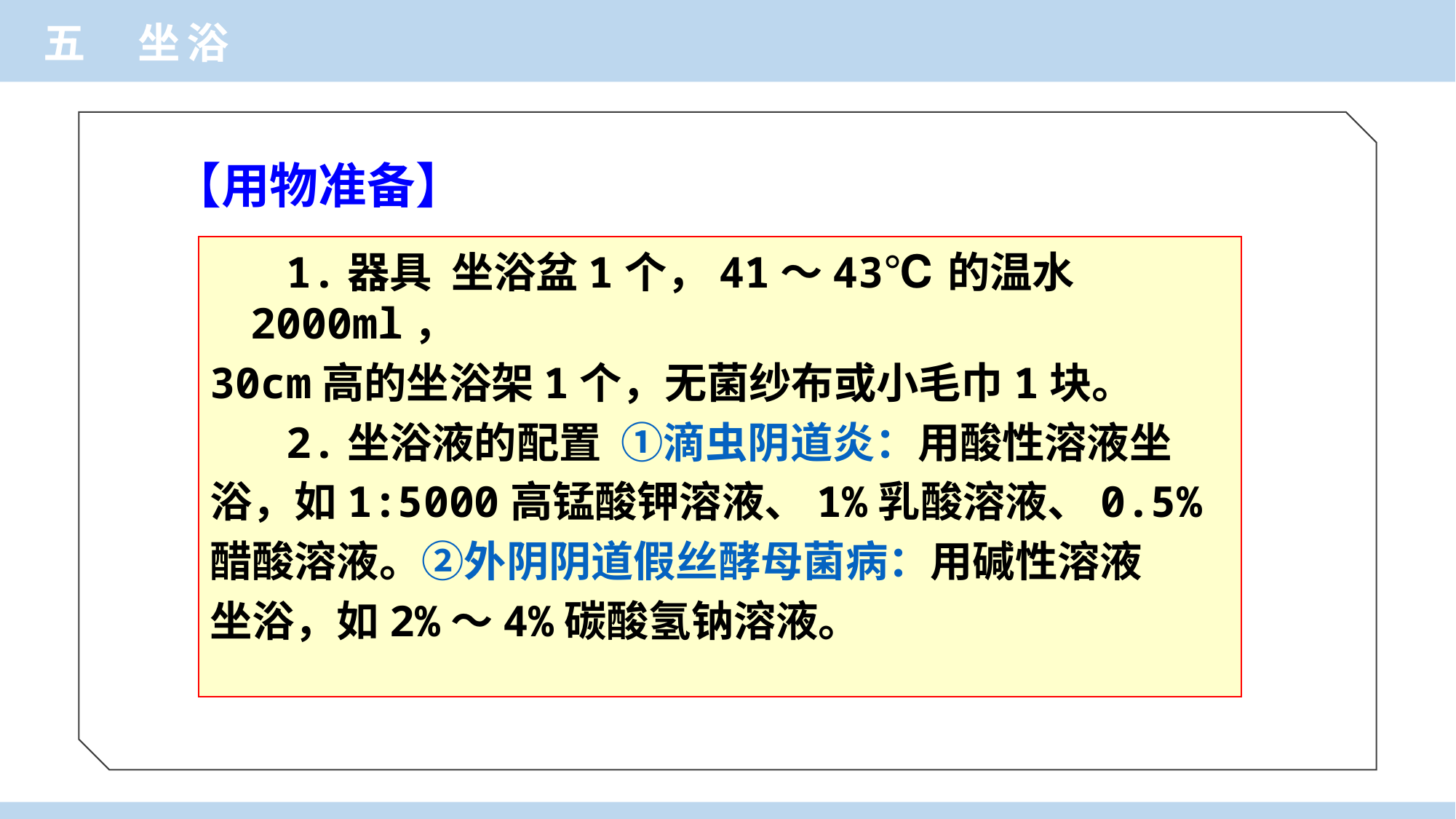

五   坐浴

 【用物准备】
   1.器具  坐浴盆1个，41～43℃的温水2000ml，
30cm高的坐浴架1个，无菌纱布或小毛巾1块。
   2.坐浴液的配置  ①滴虫阴道炎：用酸性溶液坐
浴，如1:5000高锰酸钾溶液、1%乳酸溶液、0.5%
醋酸溶液。②外阴阴道假丝酵母菌病：用碱性溶液
坐浴，如2%～4%碳酸氢钠溶液。